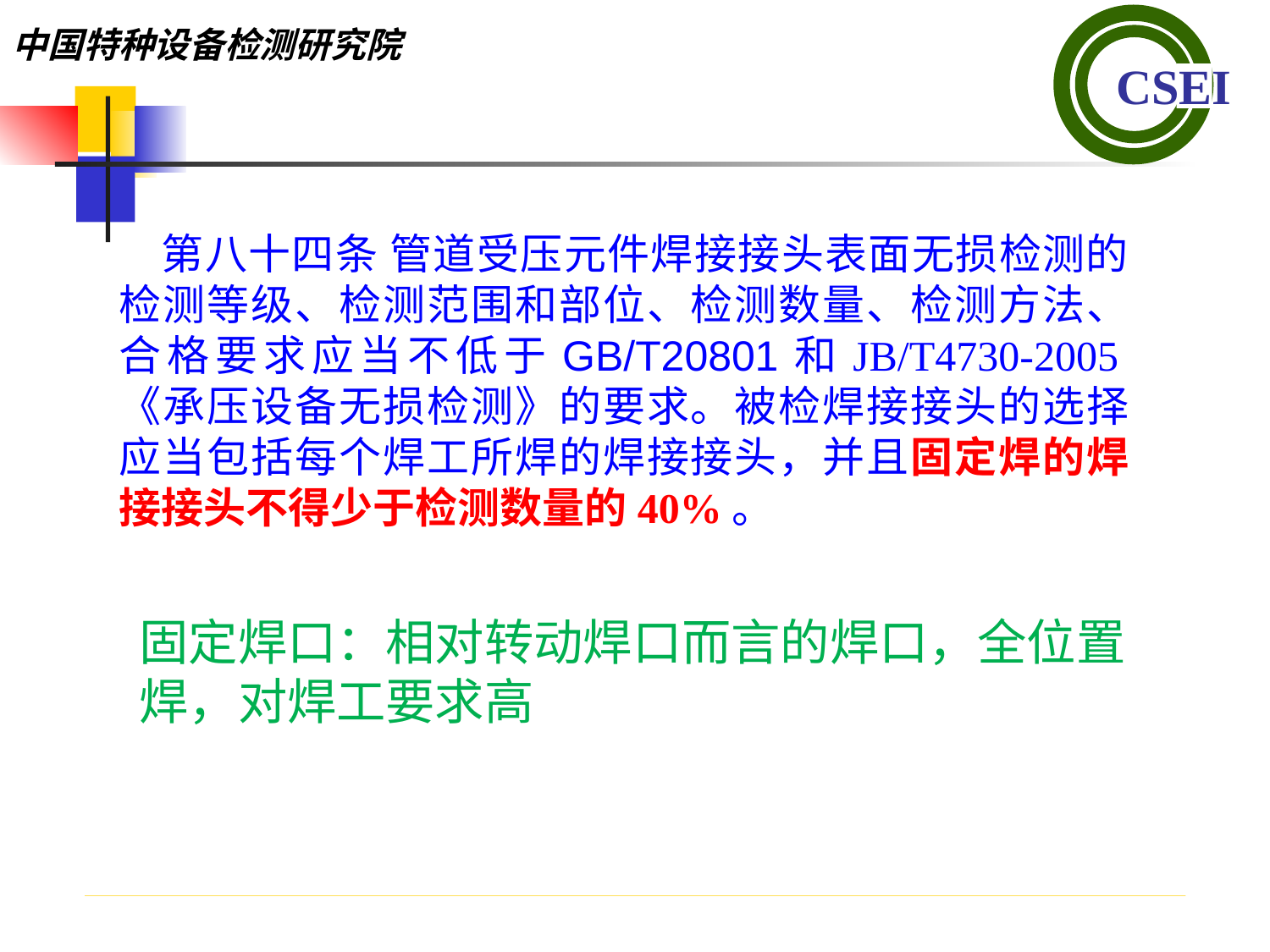

第八十四条 管道受压元件焊接接头表面无损检测的检测等级、检测范围和部位、检测数量、检测方法、合格要求应当不低于GB/T20801和JB/T4730-2005《承压设备无损检测》的要求。被检焊接接头的选择应当包括每个焊工所焊的焊接接头，并且固定焊的焊接接头不得少于检测数量的40%。
固定焊口：相对转动焊口而言的焊口，全位置焊，对焊工要求高